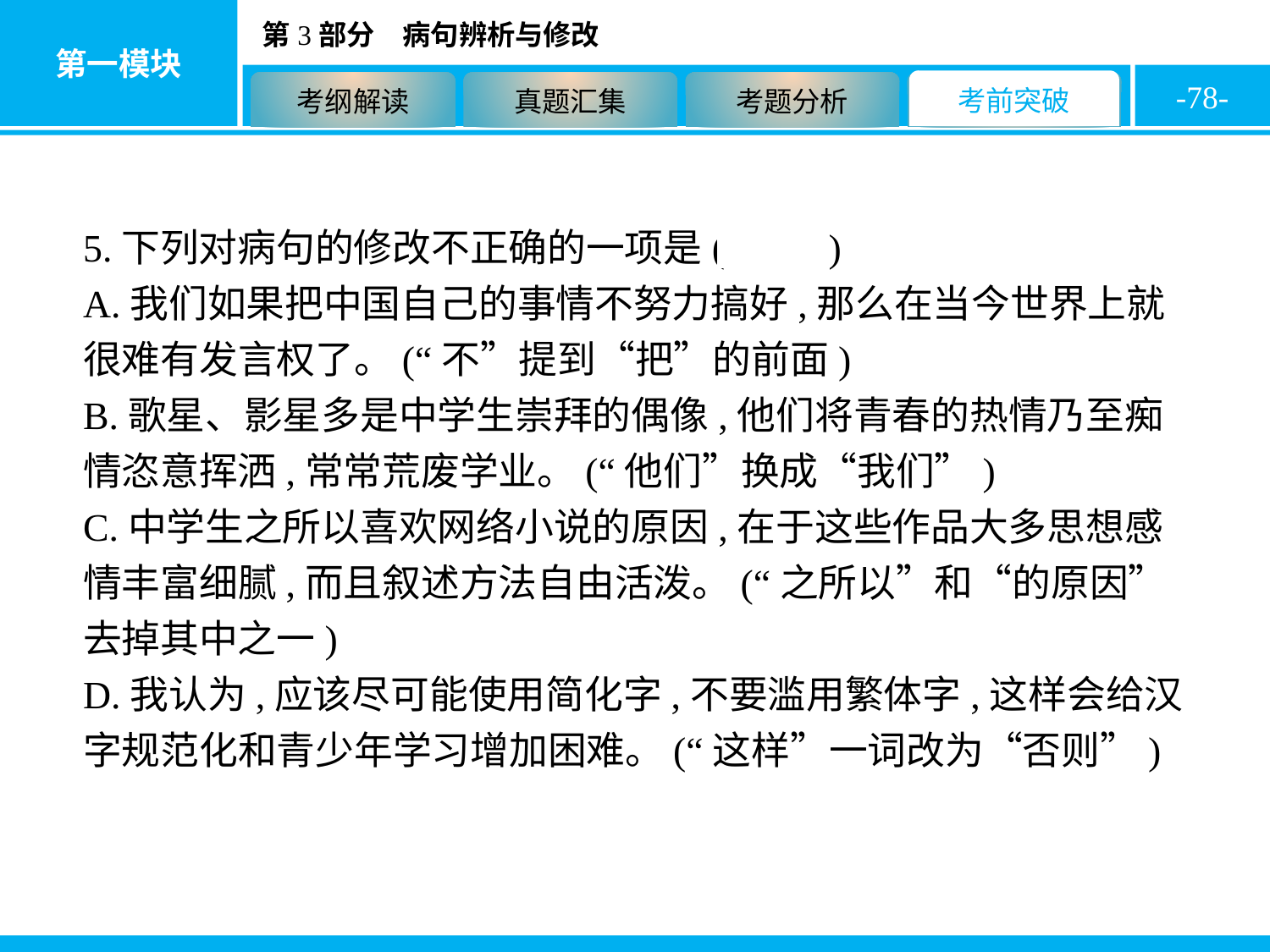

-78-
5.下列对病句的修改不正确的一项是(    B    )
A.我们如果把中国自己的事情不努力搞好,那么在当今世界上就很难有发言权了。(“不”提到“把”的前面)
B.歌星、影星多是中学生崇拜的偶像,他们将青春的热情乃至痴情恣意挥洒,常常荒废学业。(“他们”换成“我们”)
C.中学生之所以喜欢网络小说的原因,在于这些作品大多思想感情丰富细腻,而且叙述方法自由活泼。(“之所以”和“的原因”去掉其中之一)
D.我认为,应该尽可能使用简化字,不要滥用繁体字,这样会给汉字规范化和青少年学习增加困难。(“这样”一词改为“否则”)